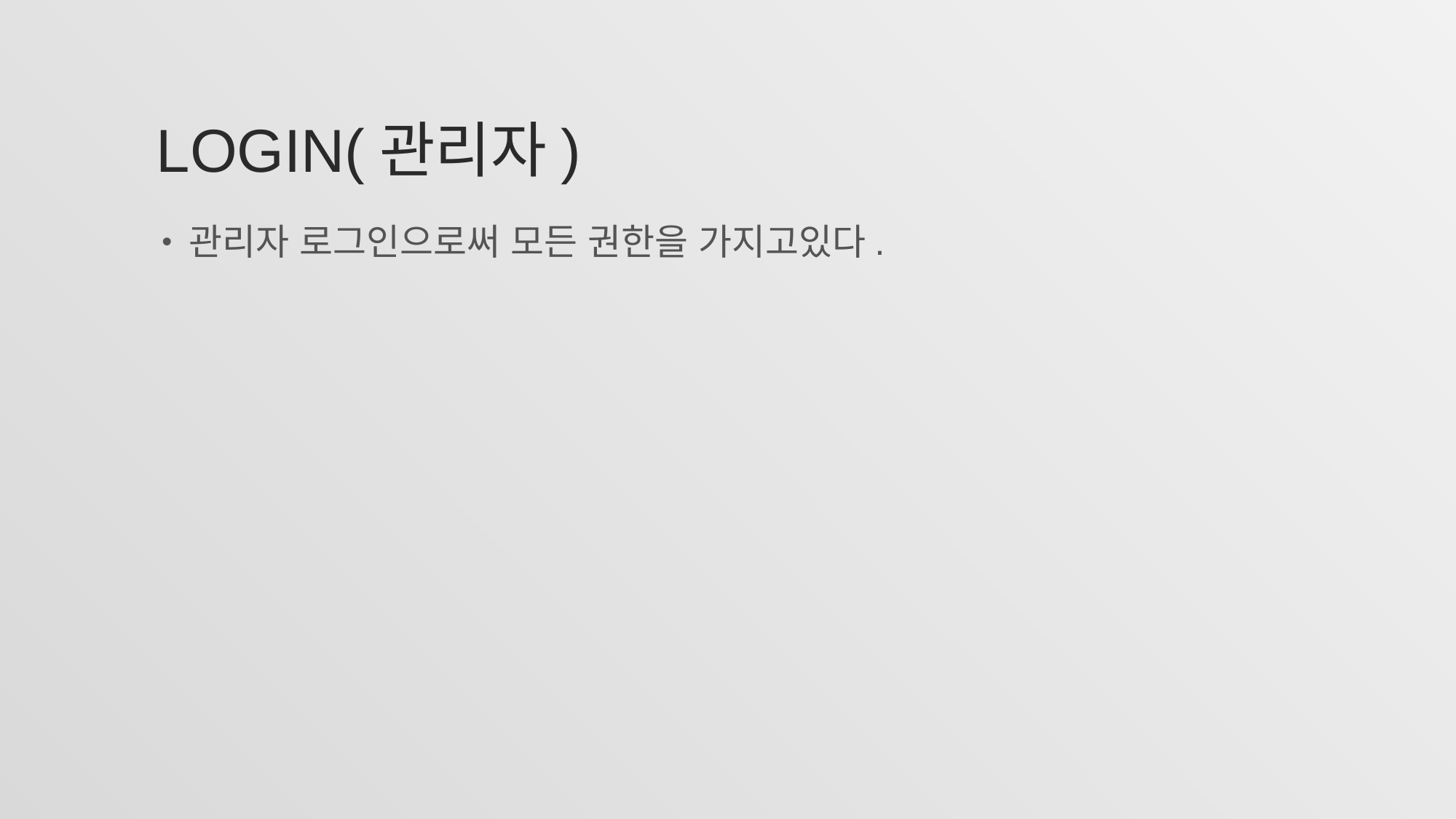

# LOGIN(관리자)
관리자 로그인으로써 모든 권한을 가지고있다.